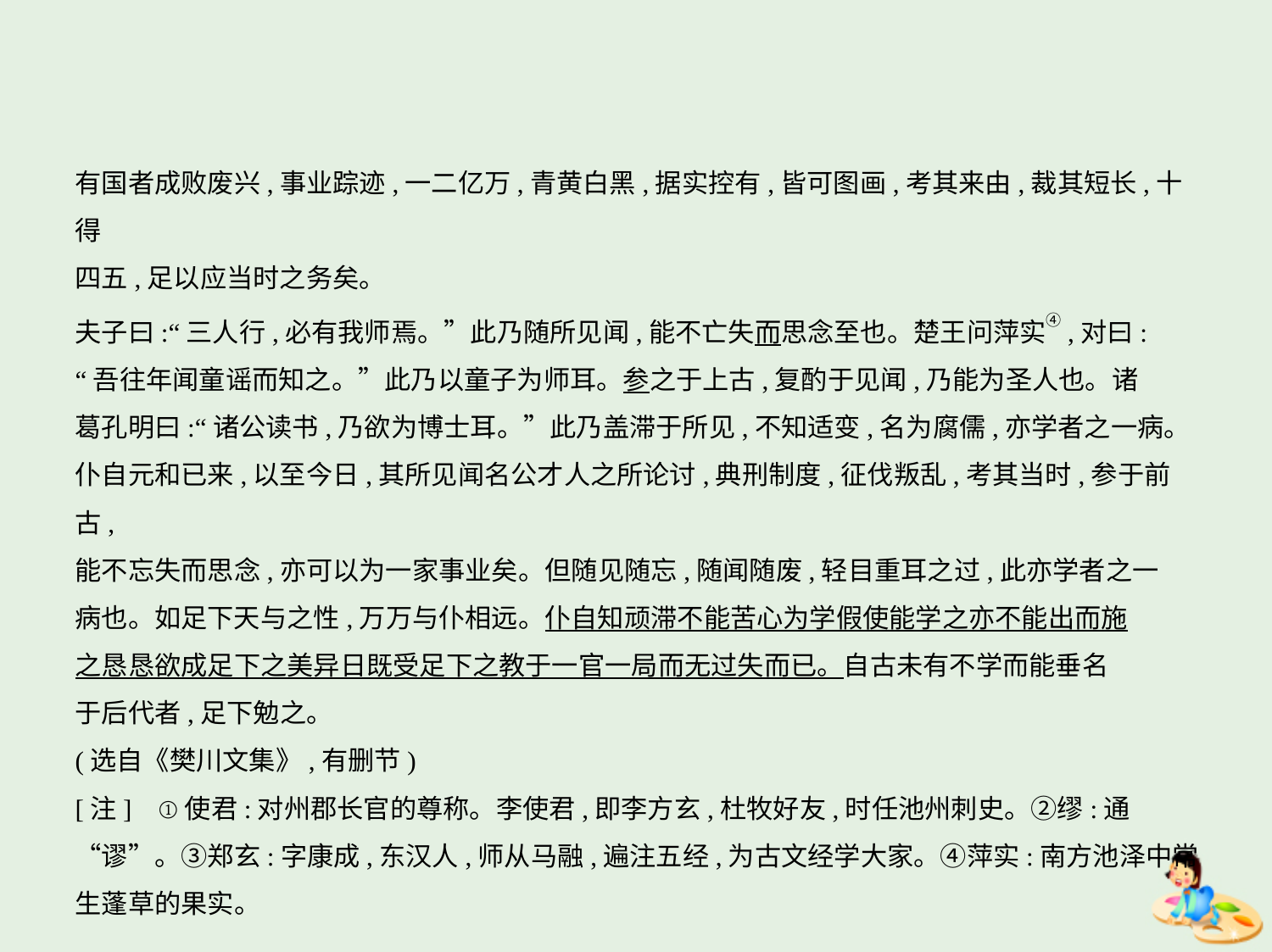

有国者成败废兴,事业踪迹,一二亿万,青黄白黑,据实控有,皆可图画,考其来由,裁其短长,十得
四五,足以应当时之务矣。
夫子曰:“三人行,必有我师焉。”此乃随所见闻,能不亡失而思念至也。楚王问萍实④,对曰:
“吾往年闻童谣而知之。”此乃以童子为师耳。参之于上古,复酌于见闻,乃能为圣人也。诸
葛孔明曰:“诸公读书,乃欲为博士耳。”此乃盖滞于所见,不知适变,名为腐儒,亦学者之一病。
仆自元和已来,以至今日,其所见闻名公才人之所论讨,典刑制度,征伐叛乱,考其当时,参于前古,
能不忘失而思念,亦可以为一家事业矣。但随见随忘,随闻随废,轻目重耳之过,此亦学者之一
病也。如足下天与之性,万万与仆相远。仆自知顽滞不能苦心为学假使能学之亦不能出而施
之恳恳欲成足下之美异日既受足下之教于一官一局而无过失而已。自古未有不学而能垂名
于后代者,足下勉之。
(选自《樊川文集》,有删节)
[注]    ①使君:对州郡长官的尊称。李使君,即李方玄,杜牧好友,时任池州刺史。②缪:通
“谬”。③郑玄:字康成,东汉人,师从马融,遍注五经,为古文经学大家。④萍实:南方池泽中常
生蓬草的果实。